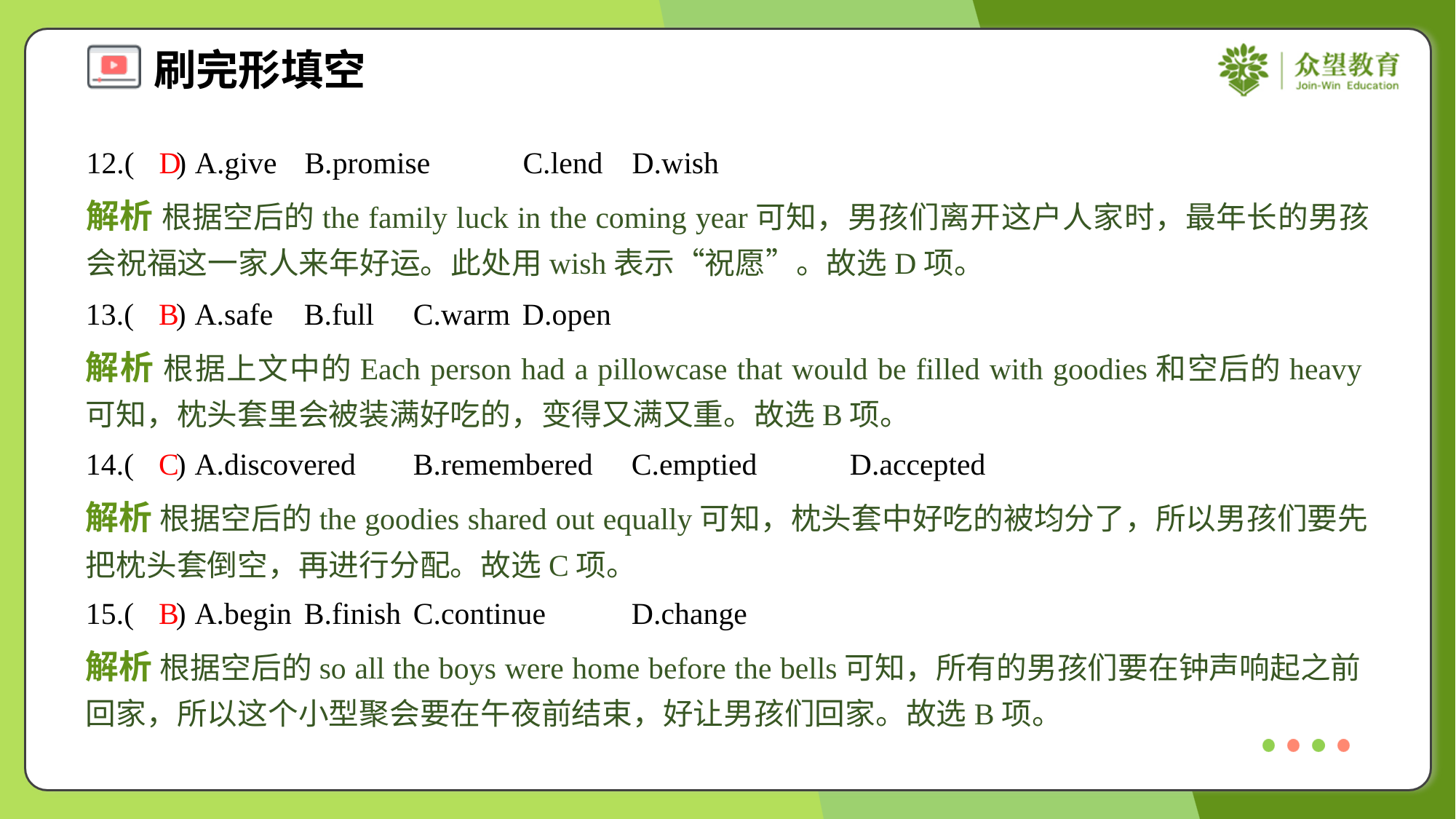

12.(     ) A.give	B.promise	C.lend	D.wish
D
解析 根据空后的the family luck in the coming year可知，男孩们离开这户人家时，最年长的男孩会祝福这一家人来年好运。此处用wish表示“祝愿”。故选D项。
13.(     ) A.safe	B.full	C.warm	D.open
B
解析 根据上文中的Each person had a pillowcase that would be filled with goodies和空后的heavy可知，枕头套里会被装满好吃的，变得又满又重。故选B项。
14.(     ) A.discovered	B.remembered	C.emptied	D.accepted
C
解析 根据空后的the goodies shared out equally可知，枕头套中好吃的被均分了，所以男孩们要先把枕头套倒空，再进行分配。故选C项。
15.(     ) A.begin	B.finish	C.continue	D.change
B
解析 根据空后的so all the boys were home before the bells可知，所有的男孩们要在钟声响起之前回家，所以这个小型聚会要在午夜前结束，好让男孩们回家。故选B项。